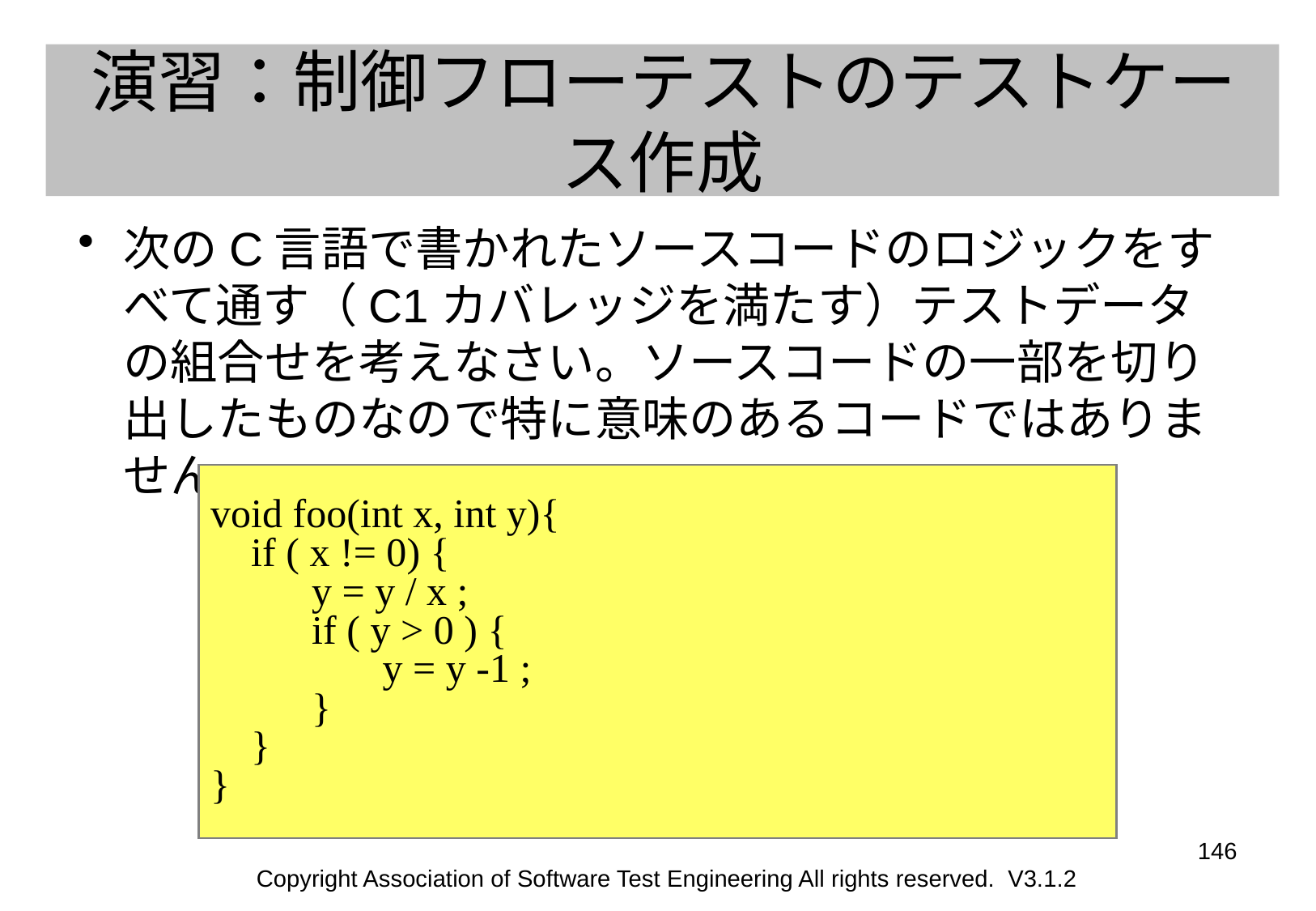

# 演習：制御フローテストのテストケース作成
次のC言語で書かれたソースコードのロジックをすべて通す（C1カバレッジを満たす）テストデータの組合せを考えなさい。ソースコードの一部を切り出したものなので特に意味のあるコードではありません。
void foo(int x, int y){
    if ( x != 0) {
          y = y / x ;
          if ( y > 0 ) {
                 y = y -1 ;
          }
    }
}
146
Copyright Association of Software Test Engineering All rights reserved.  V3.1.2